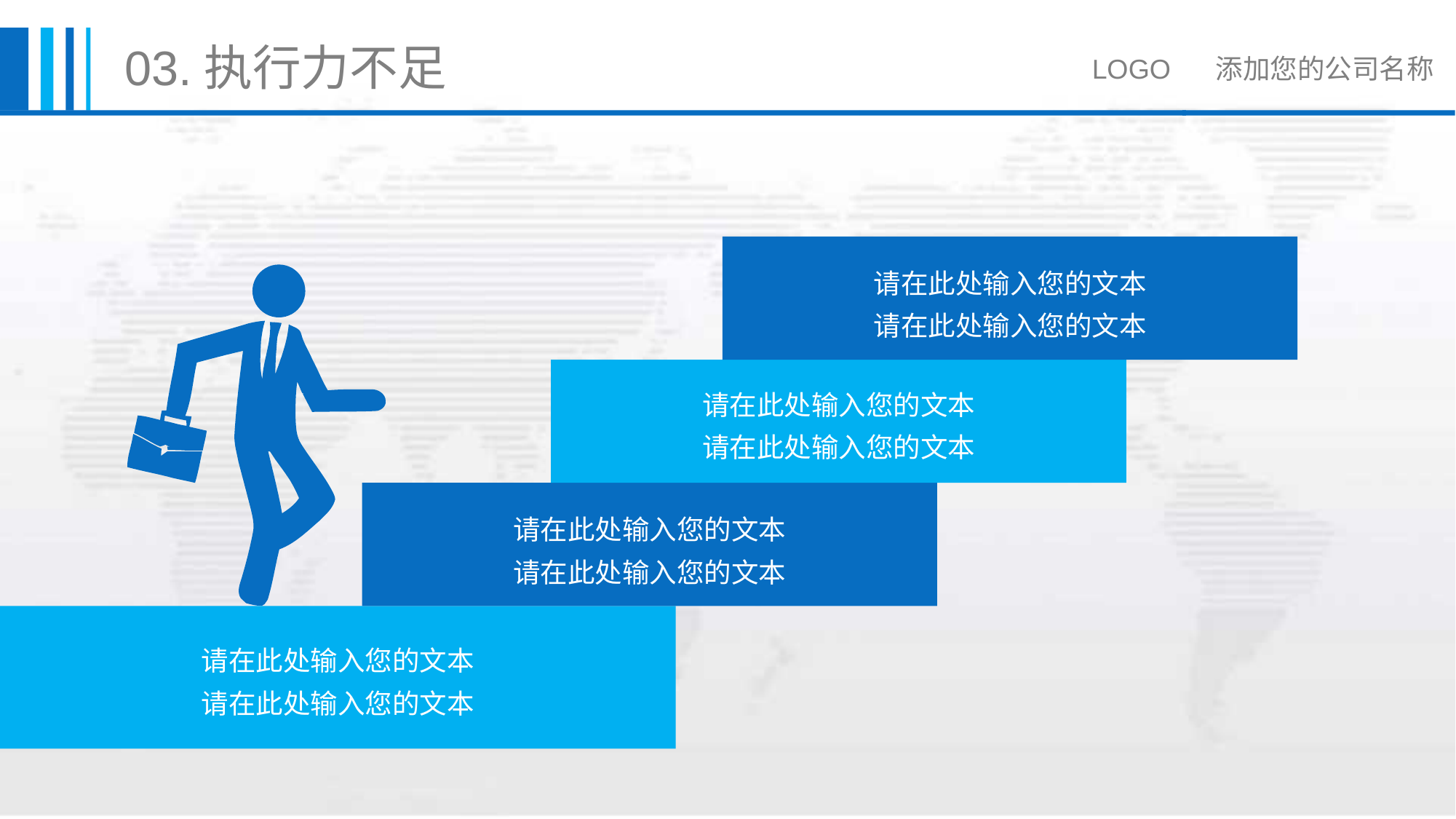

03.执行力不足
LOGO     添加您的公司名称

请在此处输入您的文本
请在此处输入您的文本

请在此处输入您的文本
请在此处输入您的文本

请在此处输入您的文本
请在此处输入您的文本

请在此处输入您的文本
请在此处输入您的文本